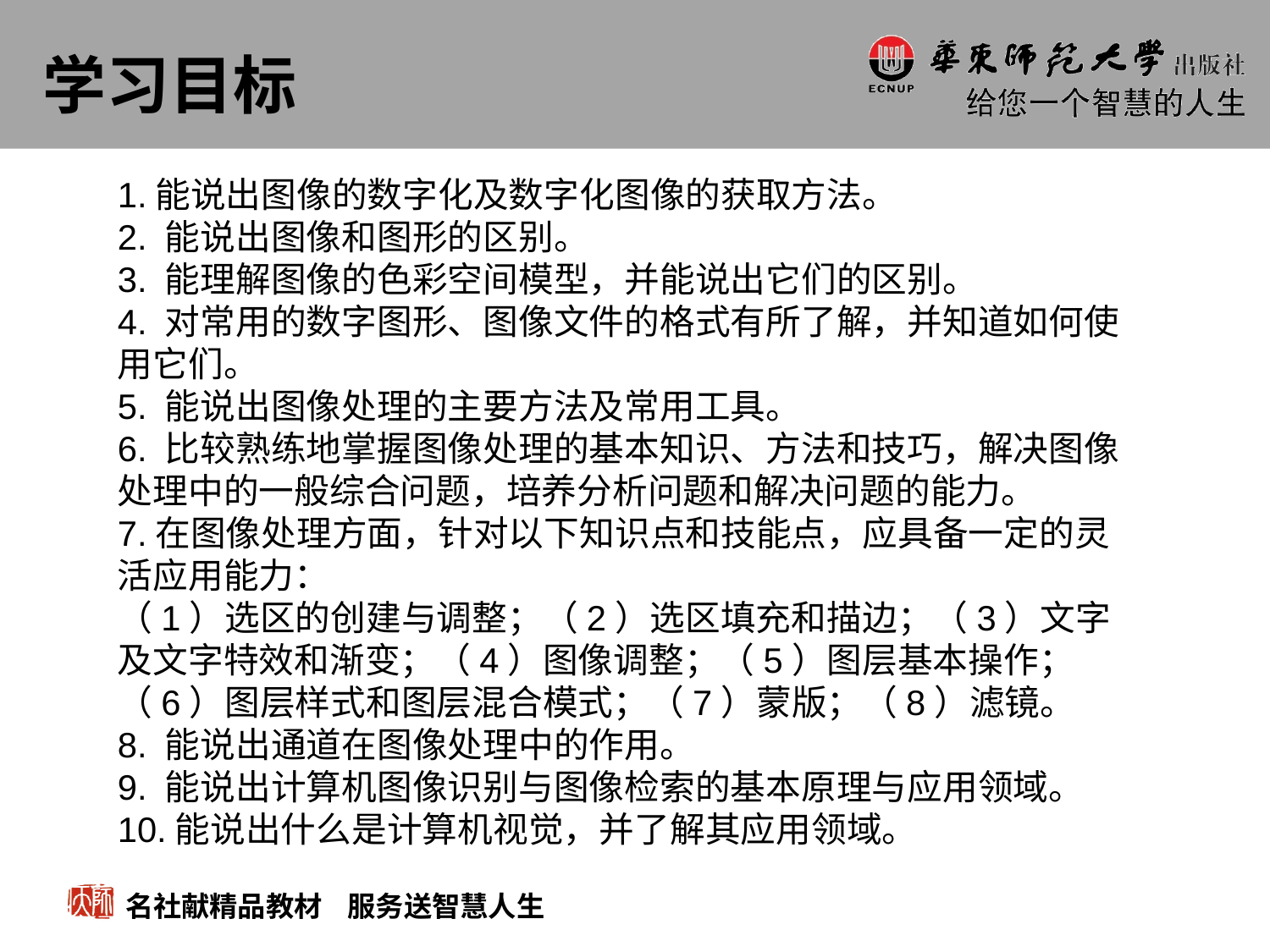

# 学习目标
1.能说出图像的数字化及数字化图像的获取方法。
2. 能说出图像和图形的区别。
3. 能理解图像的色彩空间模型，并能说出它们的区别。
4. 对常用的数字图形、图像文件的格式有所了解，并知道如何使用它们。
5. 能说出图像处理的主要方法及常用工具。
6. 比较熟练地掌握图像处理的基本知识、方法和技巧，解决图像处理中的一般综合问题，培养分析问题和解决问题的能力。
7.在图像处理方面，针对以下知识点和技能点，应具备一定的灵活应用能力：
（1）选区的创建与调整；（2）选区填充和描边；（3）文字及文字特效和渐变；（4）图像调整；（5）图层基本操作；（6）图层样式和图层混合模式；（7）蒙版；（8）滤镜。
8. 能说出通道在图像处理中的作用。
9. 能说出计算机图像识别与图像检索的基本原理与应用领域。
10.能说出什么是计算机视觉，并了解其应用领域。